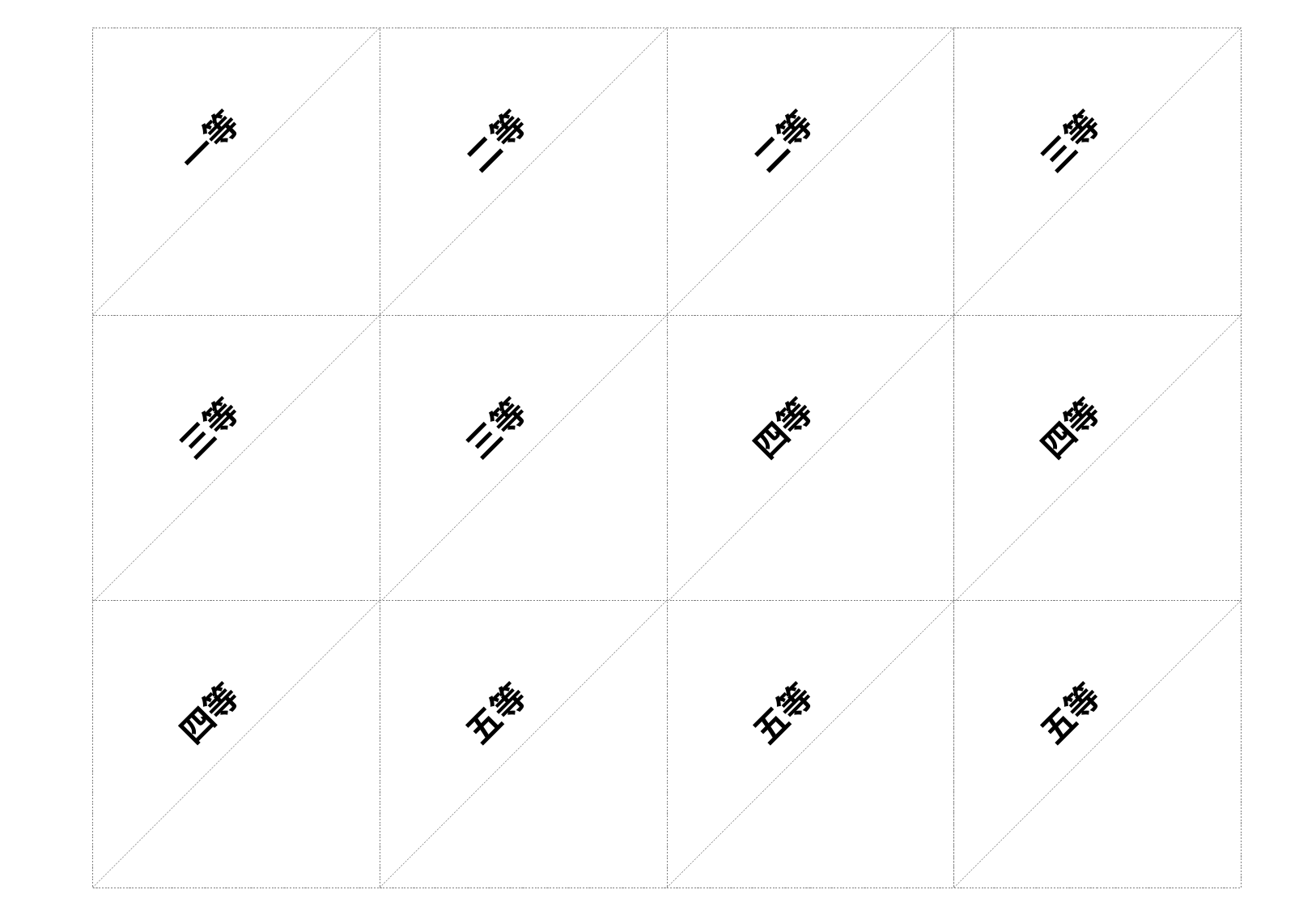

一等
二等
二等
三等

三等
三等
四等
四等

四等
五等
五等
五等